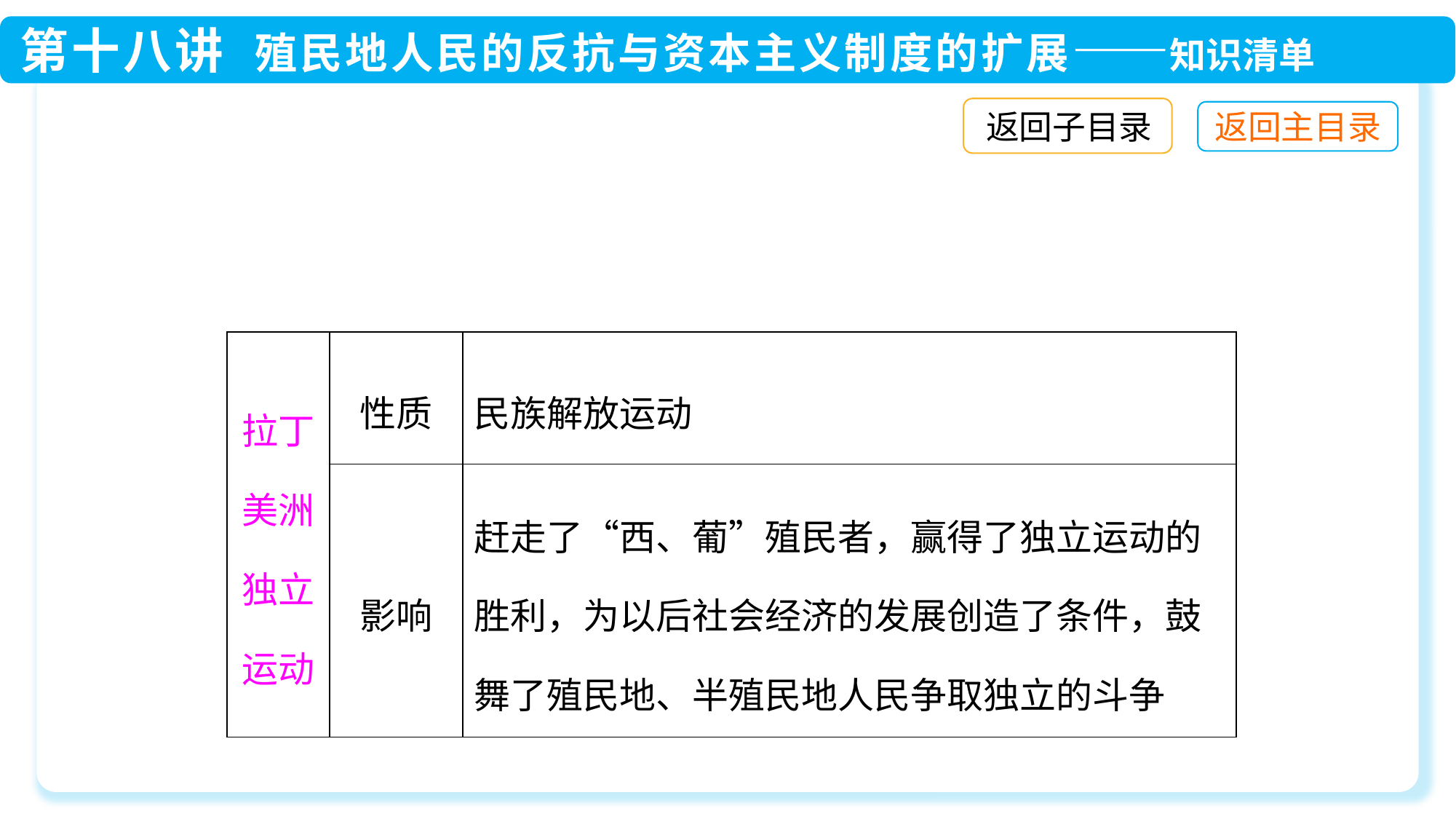

返回子目录
| 拉丁美洲独立运动 | 性质 | 民族解放运动 |
| --- | --- | --- |
|  | 影响 | 赶走了“西、葡”殖民者，赢得了独立运动的胜利，为以后社会经济的发展创造了条件，鼓舞了殖民地、半殖民地人民争取独立的斗争 |